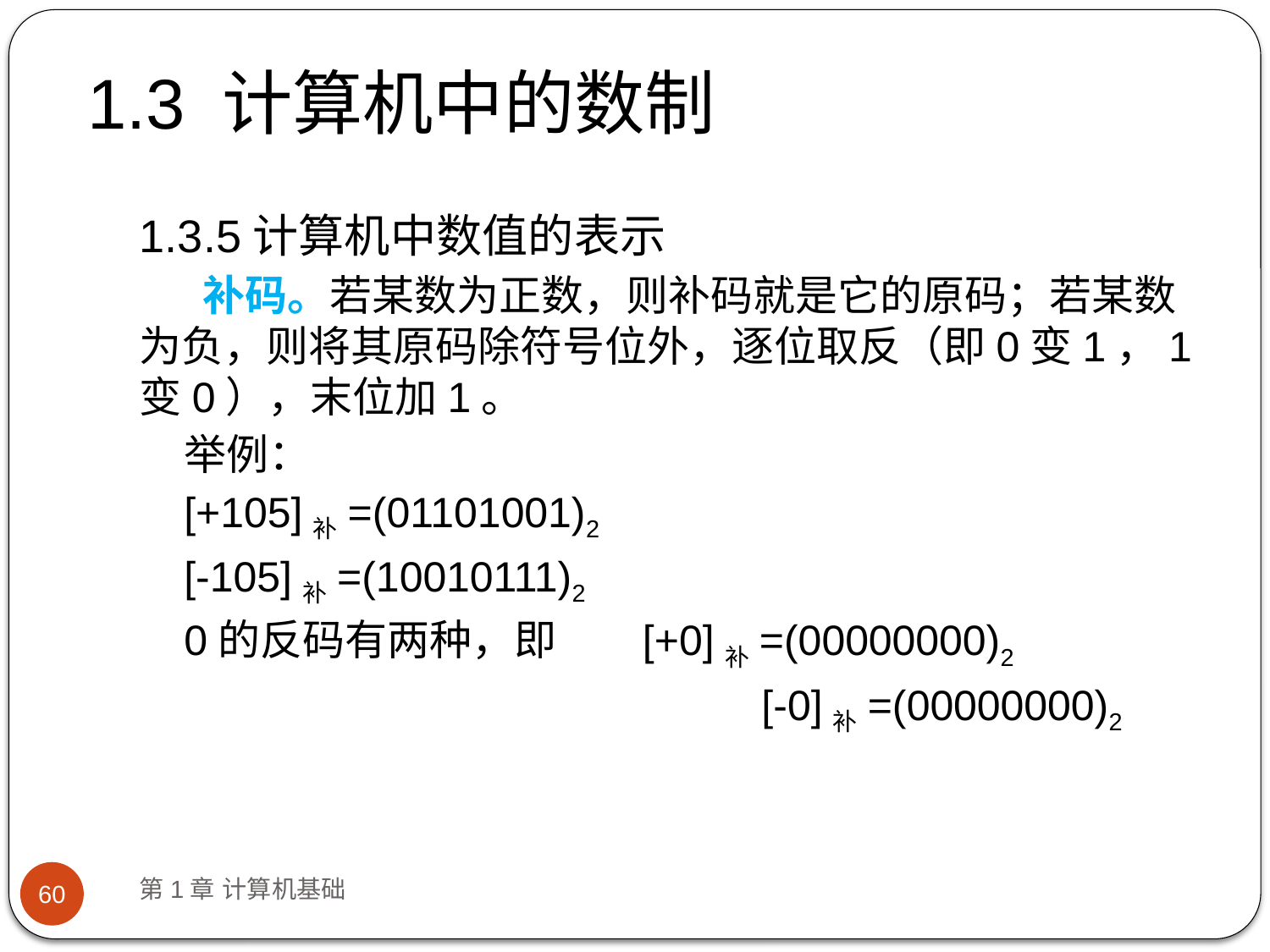

# 1.3 计算机中的数制
1.3.5计算机中数值的表示
补码。若某数为正数，则补码就是它的原码；若某数为负，则将其原码除符号位外，逐位取反（即0变1，1变0），末位加1。
举例：
[+105]补=(01101001)2
[-105]补=(10010111)2
0的反码有两种，即        [+0]补=(00000000)2
	                                      [-0]补=(00000000)2

第1章 计算机基础
60